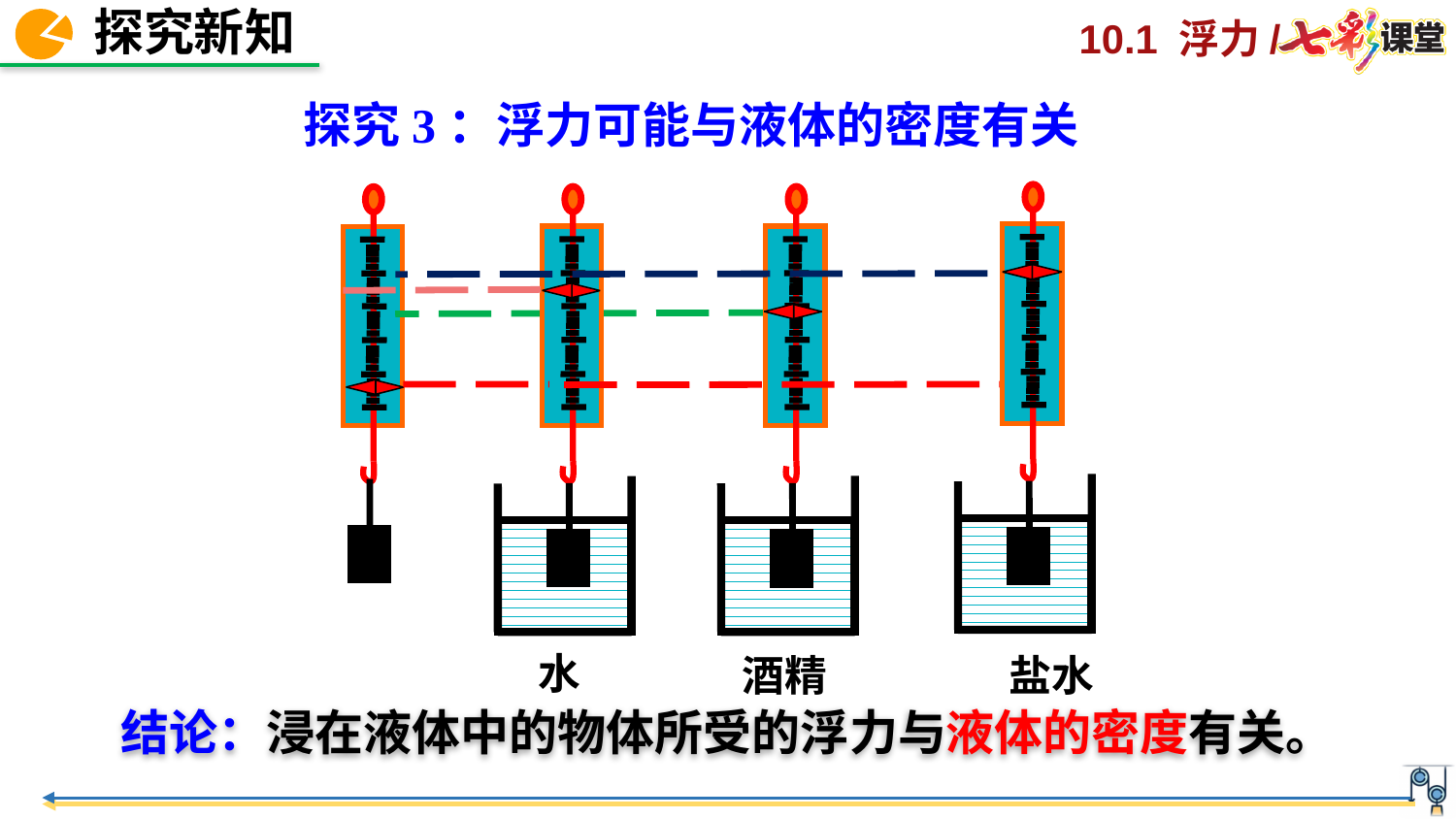

探究3：浮力可能与液体的密度有关

水
酒精
盐水
结论：浸在液体中的物体所受的浮力与液体的密度有关。